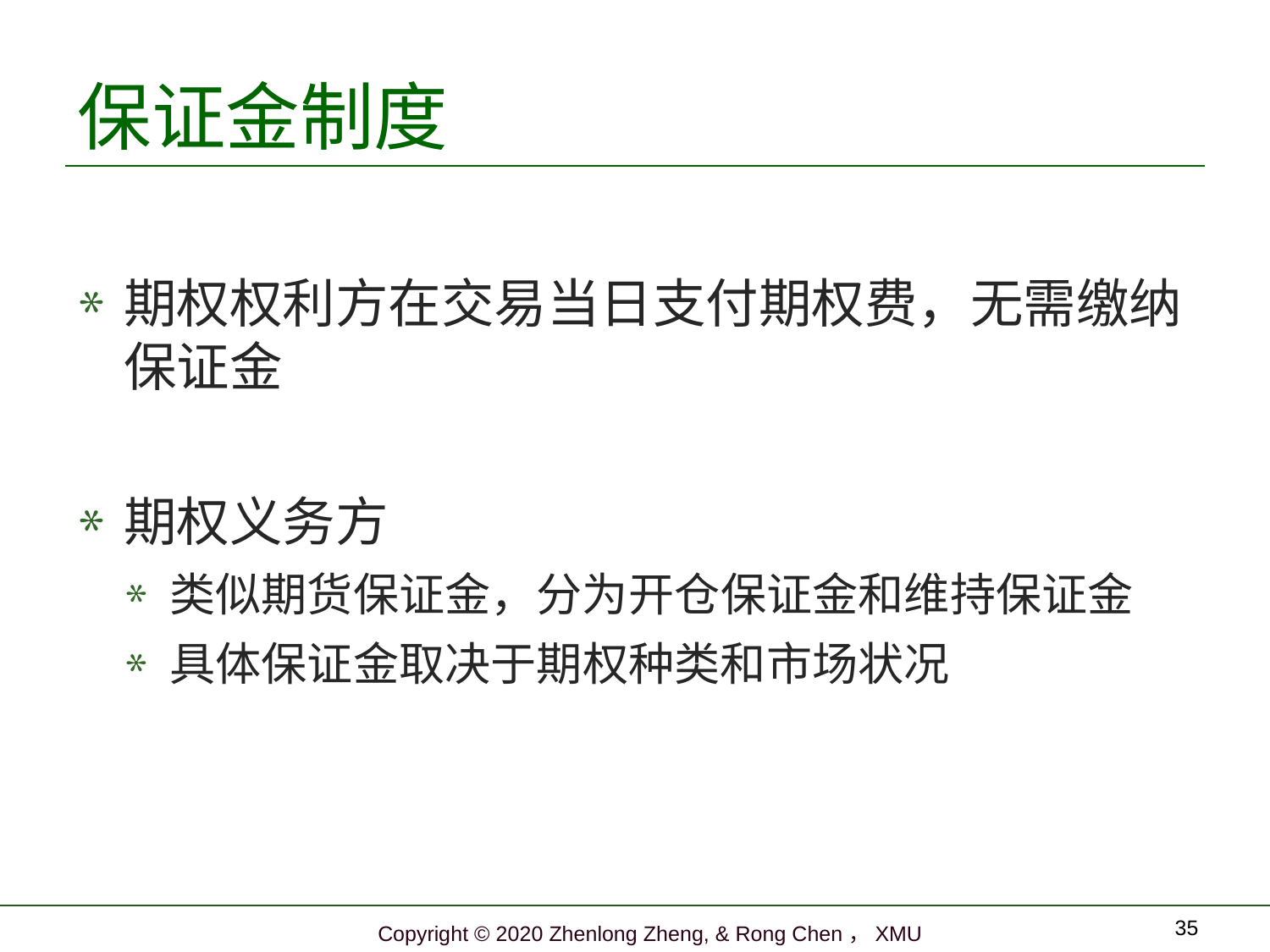

# 保证金制度

期权权利方在交易当日支付期权费，无需缴纳保证金

期权义务方
类似期货保证金，分为开仓保证金和维持保证金
具体保证金取决于期权种类和市场状况
35